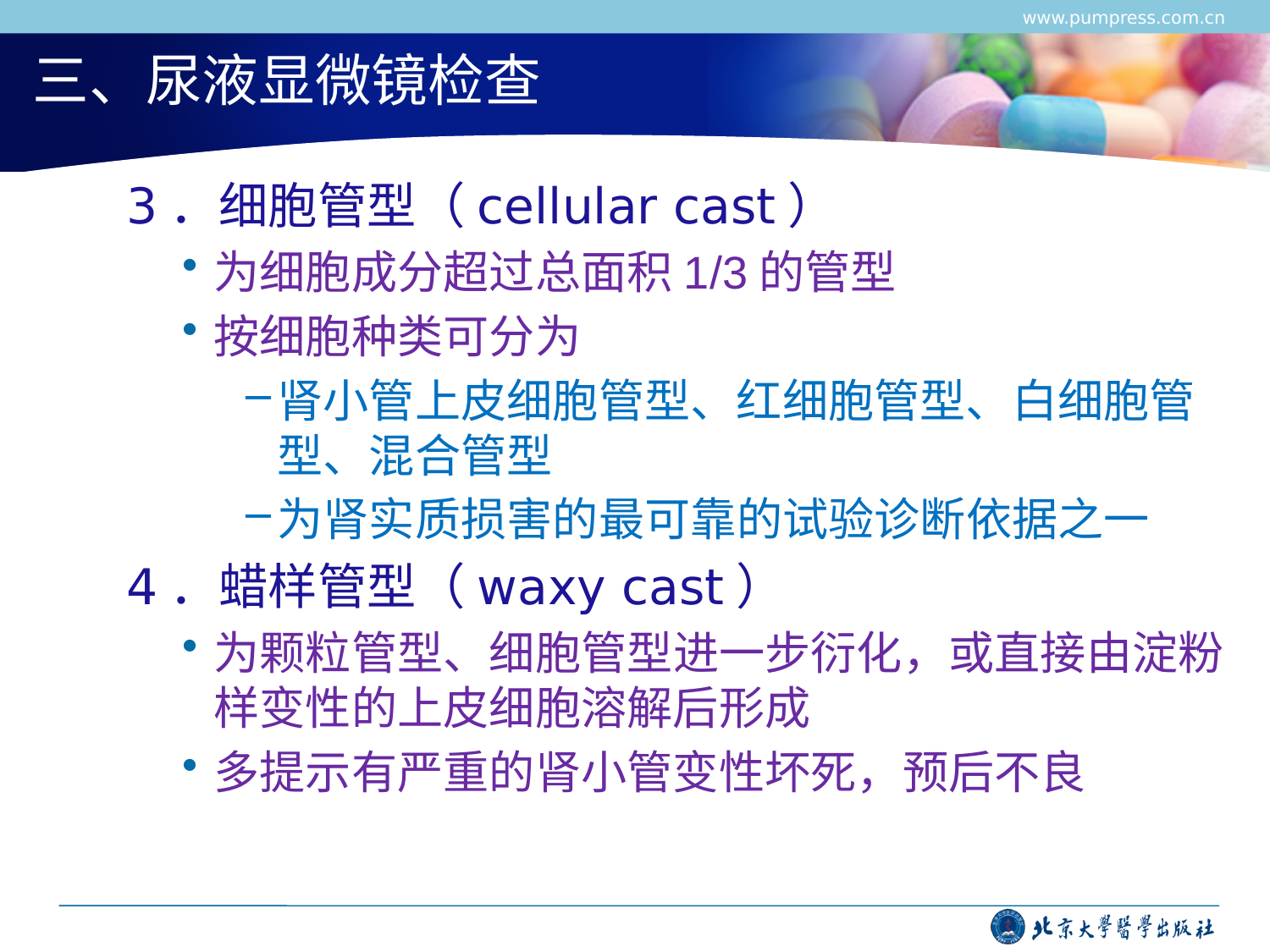

www.pumpress.com.cn
# 三、尿液显微镜检查
3．细胞管型（cellular cast）
为细胞成分超过总面积1/3的管型
按细胞种类可分为
肾小管上皮细胞管型、红细胞管型、白细胞管型、混合管型
为肾实质损害的最可靠的试验诊断依据之一
4．蜡样管型（waxy cast）
为颗粒管型、细胞管型进一步衍化，或直接由淀粉样变性的上皮细胞溶解后形成
多提示有严重的肾小管变性坏死，预后不良